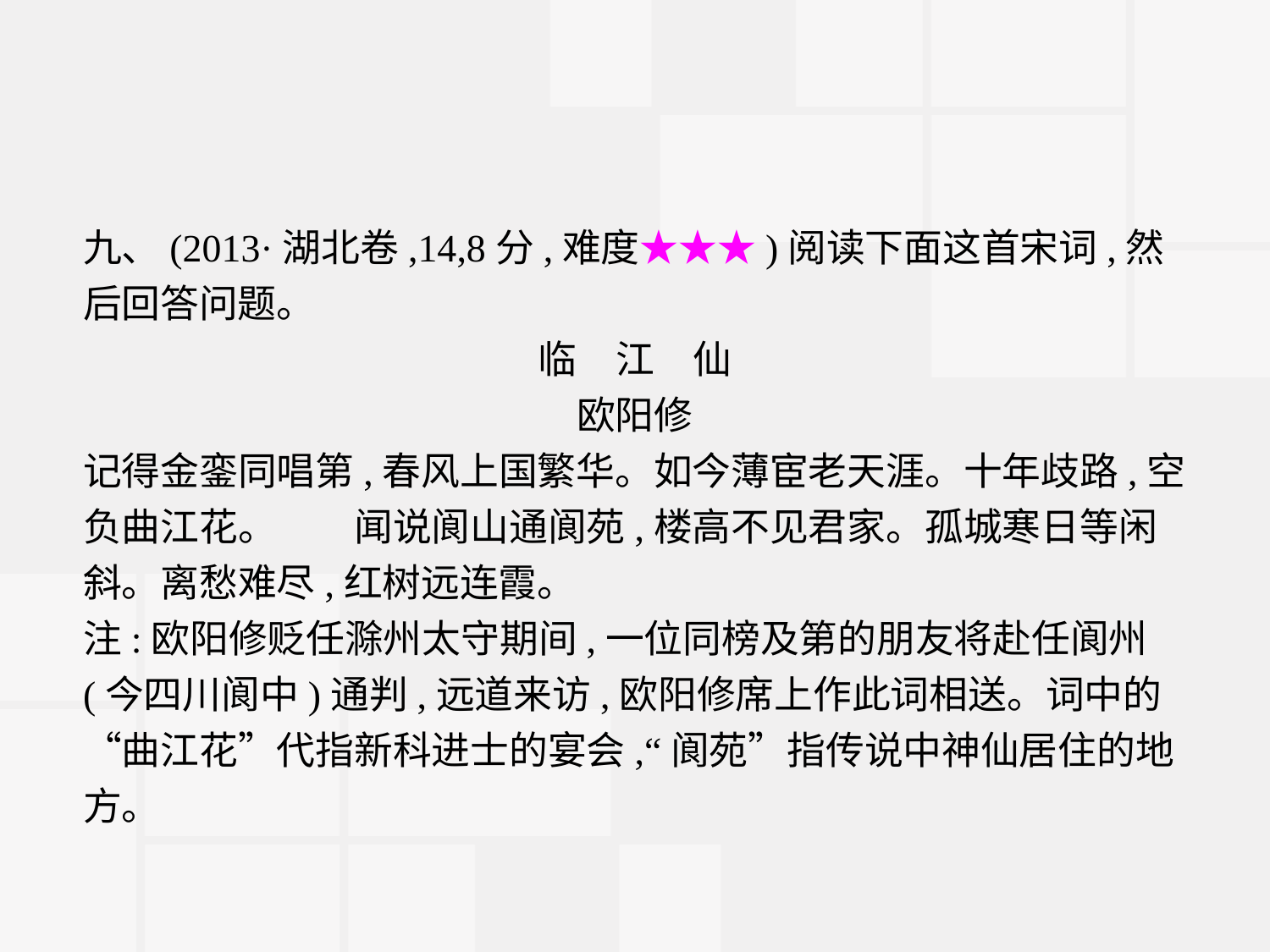

九、(2013·湖北卷,14,8分,难度★★★)阅读下面这首宋词,然后回答问题。
临　江　仙
欧阳修
记得金銮同唱第,春风上国繁华。如今薄宦老天涯。十年歧路,空负曲江花。　　闻说阆山通阆苑,楼高不见君家。孤城寒日等闲斜。离愁难尽,红树远连霞。
注:欧阳修贬任滁州太守期间,一位同榜及第的朋友将赴任阆州(今四川阆中)通判,远道来访,欧阳修席上作此词相送。词中的“曲江花”代指新科进士的宴会,“阆苑”指传说中神仙居住的地方。